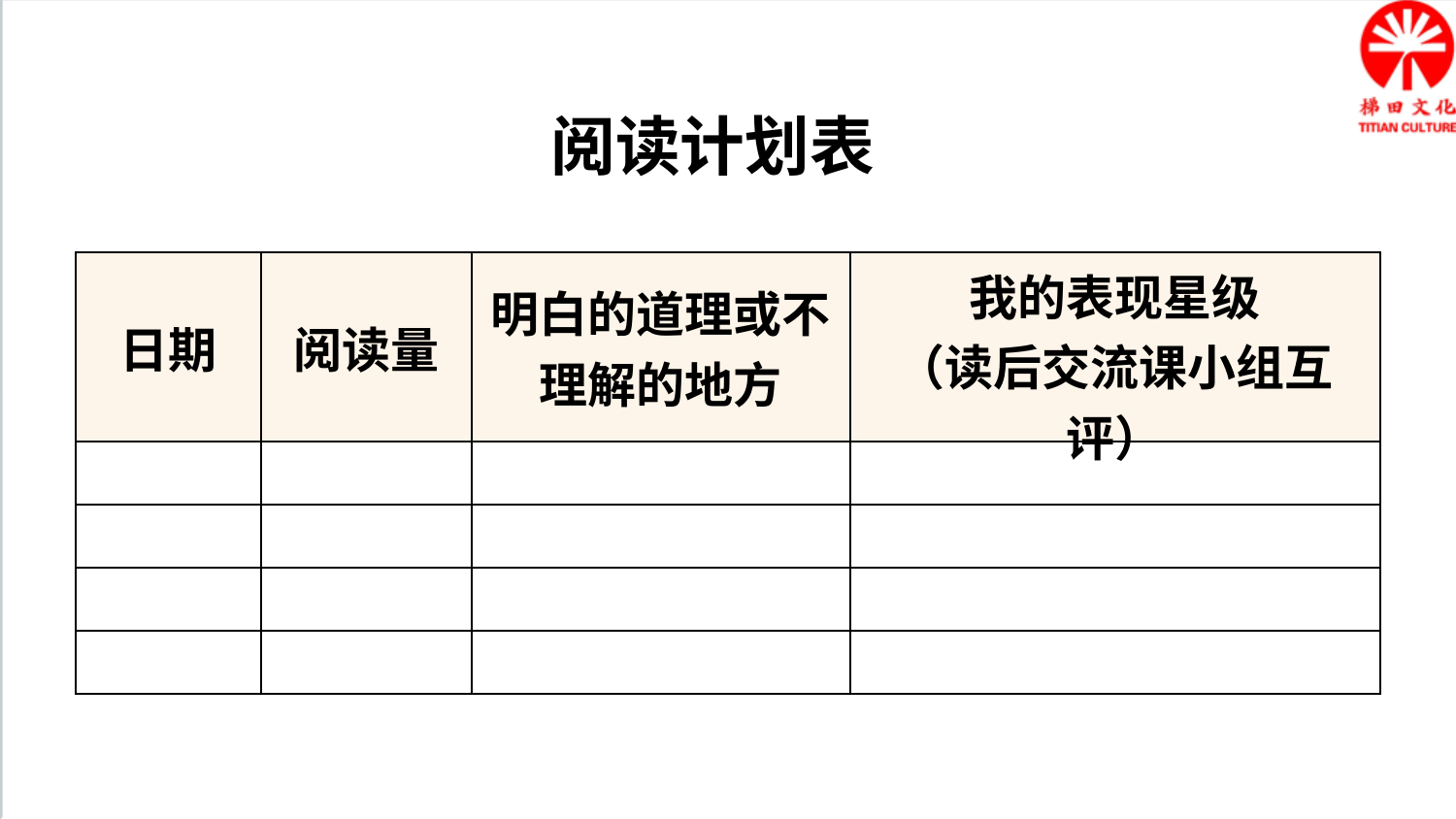

阅读计划表
| 日期 | 阅读量 | 明白的道理或不理解的地方 | 我的表现星级 （读后交流课小组互评） |
| --- | --- | --- | --- |
|  |  |  |  |
|  |  |  |  |
|  |  |  |  |
|  |  |  |  |